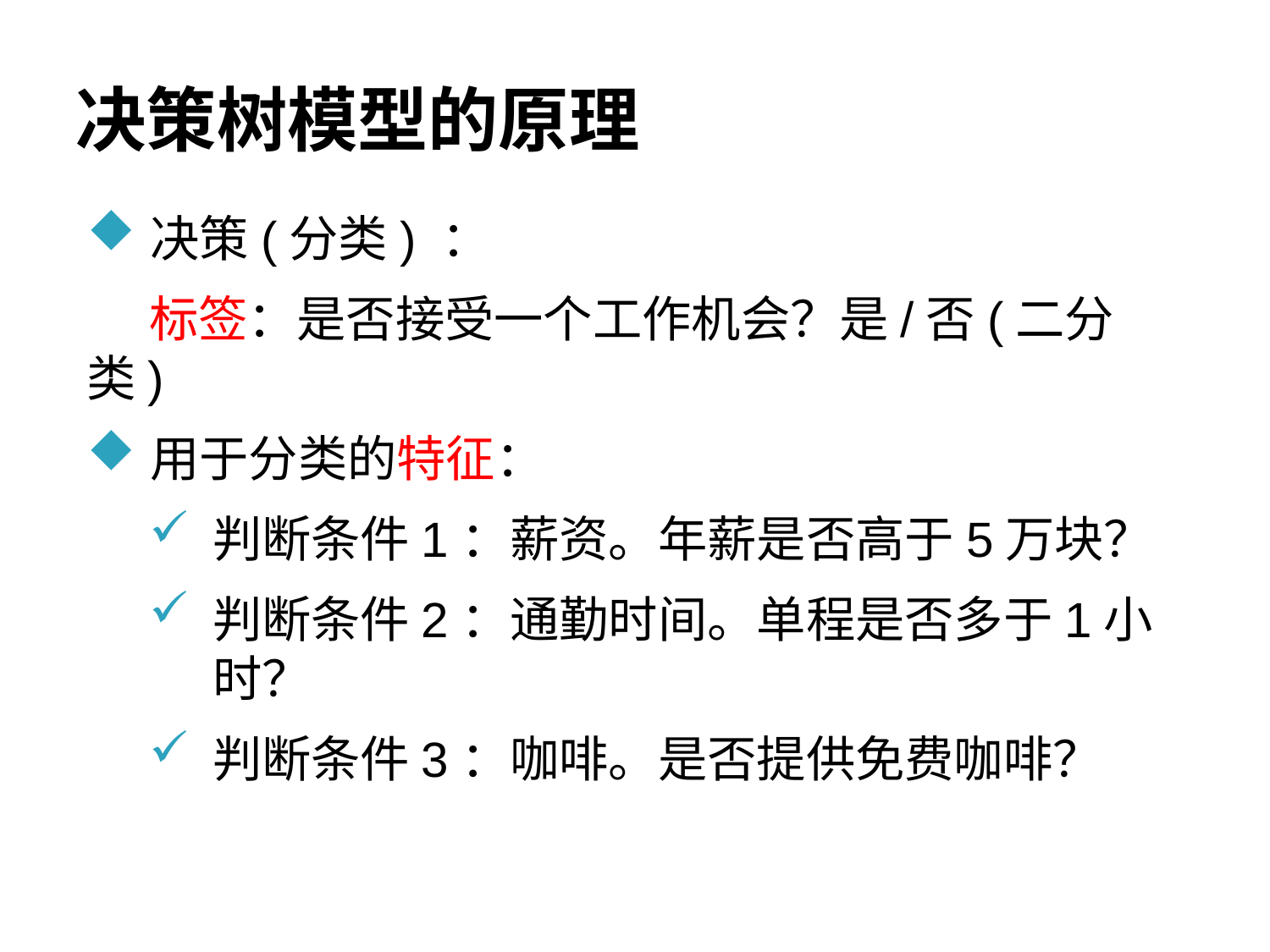

# 决策树模型的原理
决策(分类) ：
标签：是否接受一个工作机会？是/否(二分类)
用于分类的特征：
判断条件1：薪资。年薪是否高于5万块？
判断条件2：通勤时间。单程是否多于1小时？
判断条件3：咖啡。是否提供免费咖啡？